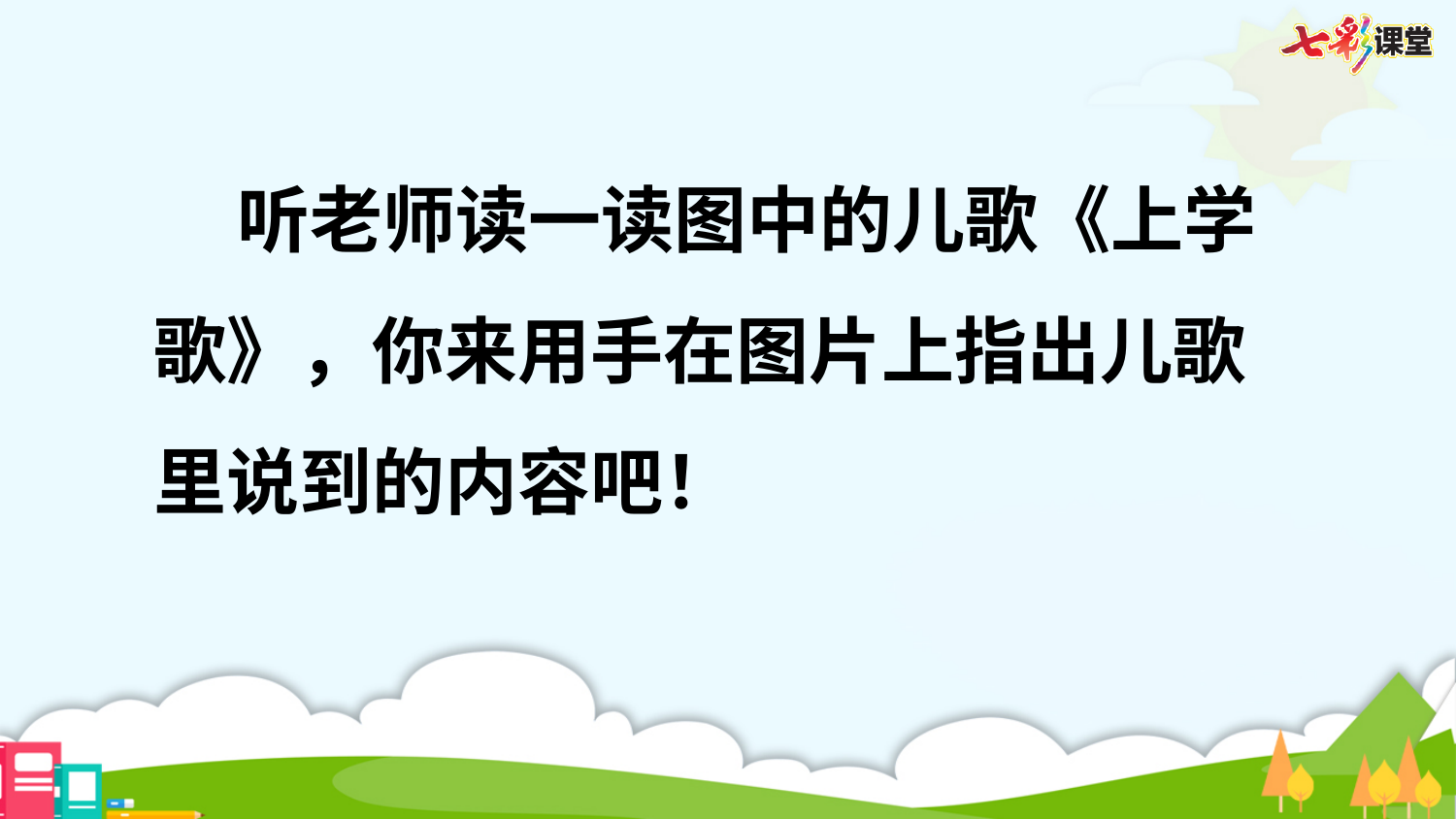

听老师读一读图中的儿歌《上学歌》，你来用手在图片上指出儿歌里说到的内容吧！